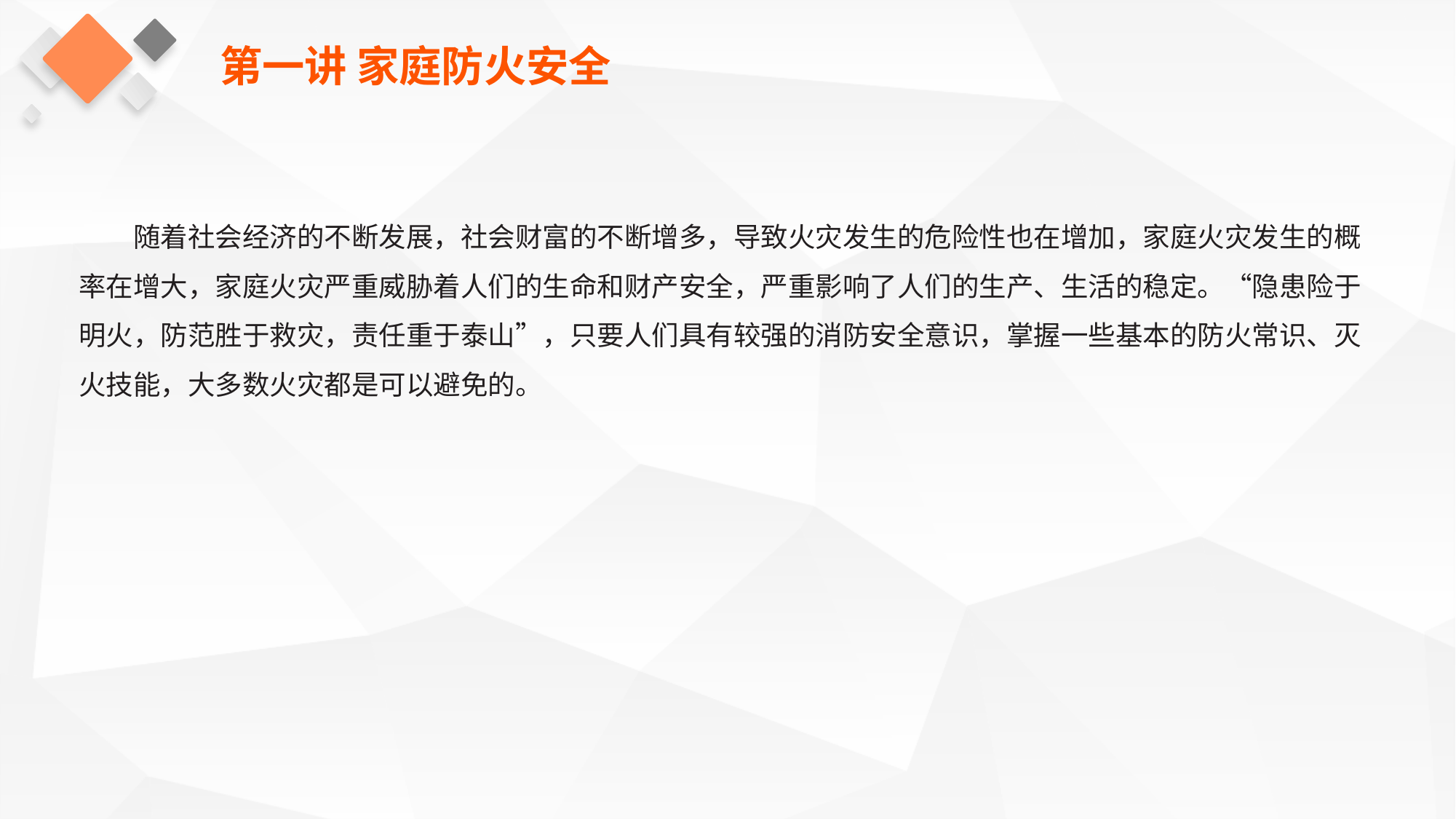

第一讲 家庭防火安全

随着社会经济的不断发展，社会财富的不断增多，导致火灾发生的危险性也在增加，家庭火灾发生的概率在增大，家庭火灾严重威胁着人们的生命和财产安全，严重影响了人们的生产、生活的稳定。“隐患险于明火，防范胜于救灾，责任重于泰山”，只要人们具有较强的消防安全意识，掌握一些基本的防火常识、灭火技能，大多数火灾都是可以避免的。